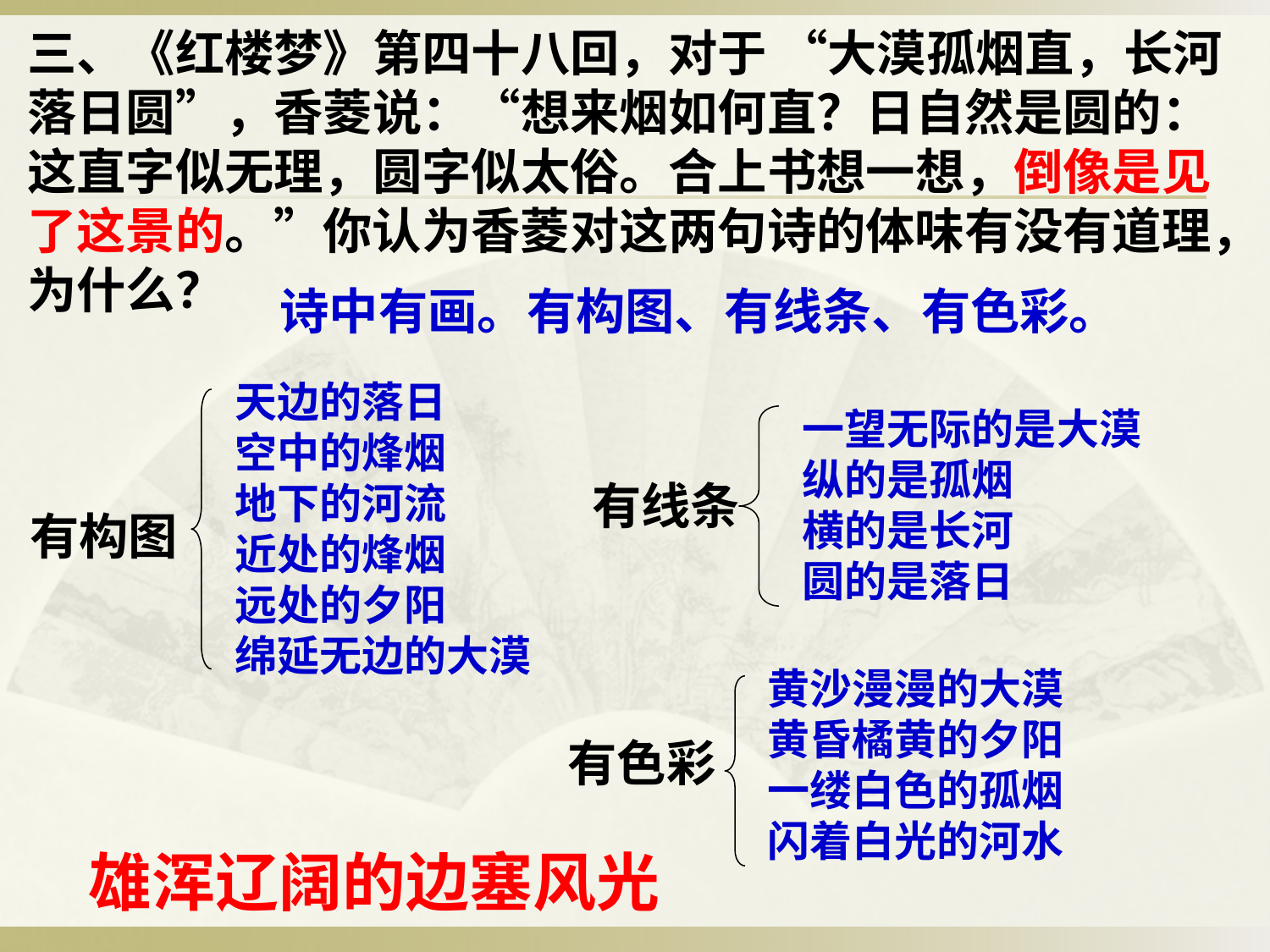

三、《红楼梦》第四十八回，对于 “大漠孤烟直，长河落日圆”，香菱说：“想来烟如何直？日自然是圆的：这直字似无理，圆字似太俗。合上书想一想，倒像是见了这景的。”你认为香菱对这两句诗的体味有没有道理，为什么？
诗中有画。有构图、有线条、有色彩。
天边的落日
空中的烽烟
地下的河流
近处的烽烟
远处的夕阳
绵延无边的大漠

一望无际的是大漠
纵的是孤烟
横的是长河
圆的是落日

有线条
有构图
黄沙漫漫的大漠
黄昏橘黄的夕阳
一缕白色的孤烟
闪着白光的河水

有色彩
雄浑辽阔的边塞风光